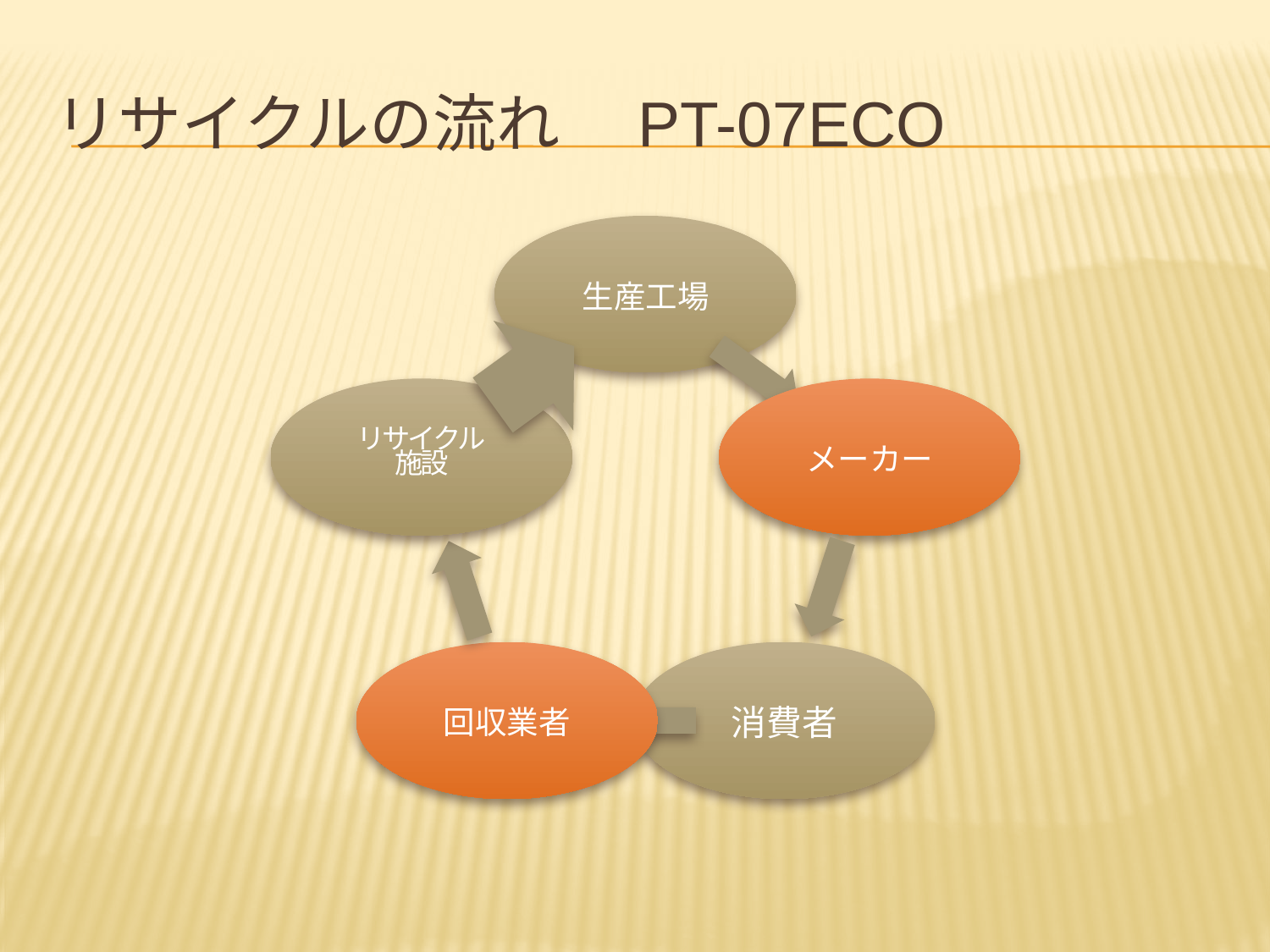

# リサイクルの流れ　PT-07ECO
生産工場
メーカー
消費者
回収業者
リサイクル
施設